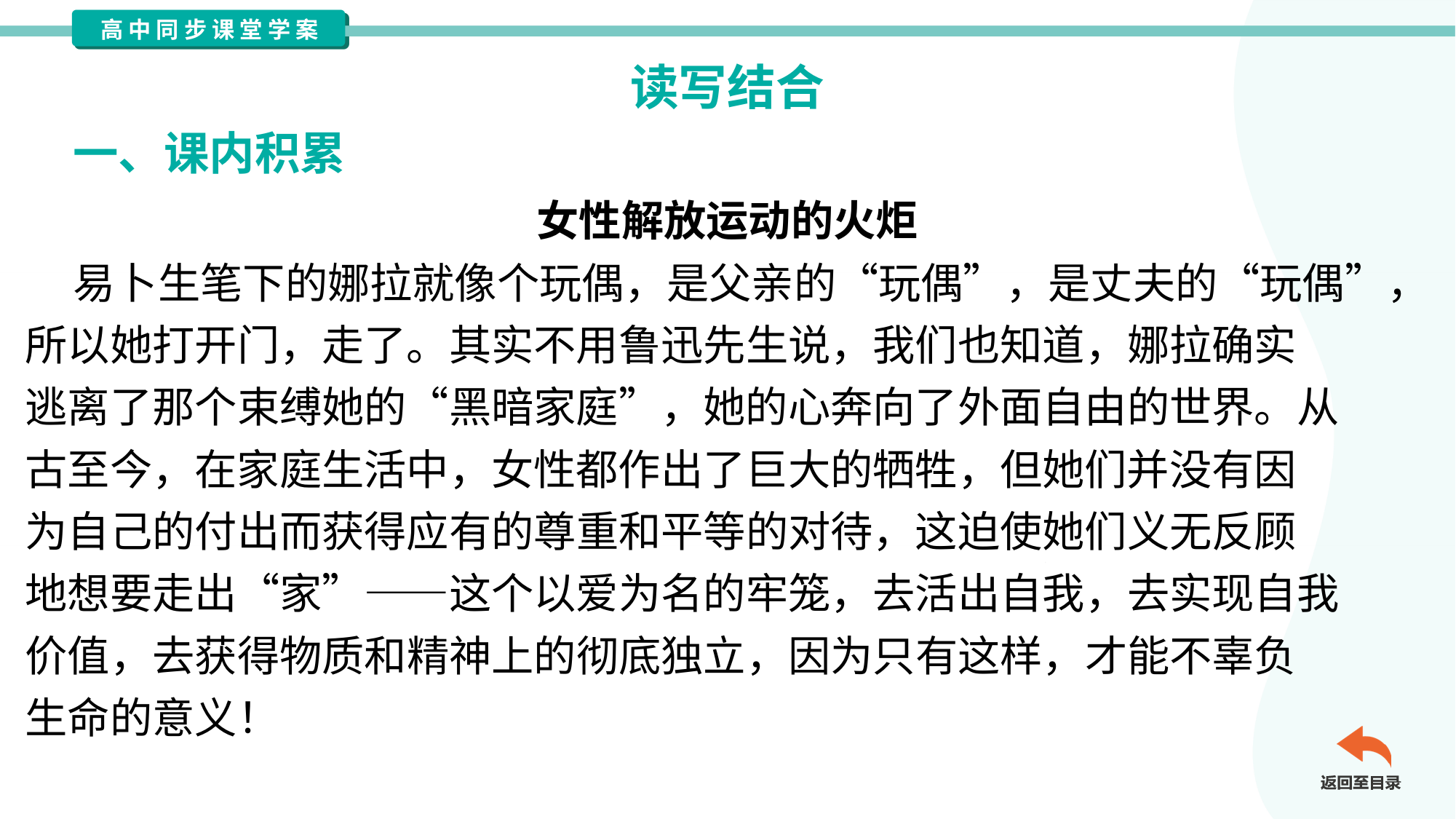

读写结合
一、课内积累
女性解放运动的火炬
    易卜生笔下的娜拉就像个玩偶，是父亲的“玩偶”，是丈夫的“玩偶”，
所以她打开门，走了。其实不用鲁迅先生说，我们也知道，娜拉确实
逃离了那个束缚她的“黑暗家庭”，她的心奔向了外面自由的世界。从
古至今，在家庭生活中，女性都作出了巨大的牺牲，但她们并没有因
为自己的付出而获得应有的尊重和平等的对待，这迫使她们义无反顾
地想要走出“家”——这个以爱为名的牢笼，去活出自我，去实现自我
价值，去获得物质和精神上的彻底独立，因为只有这样，才能不辜负
生命的意义！